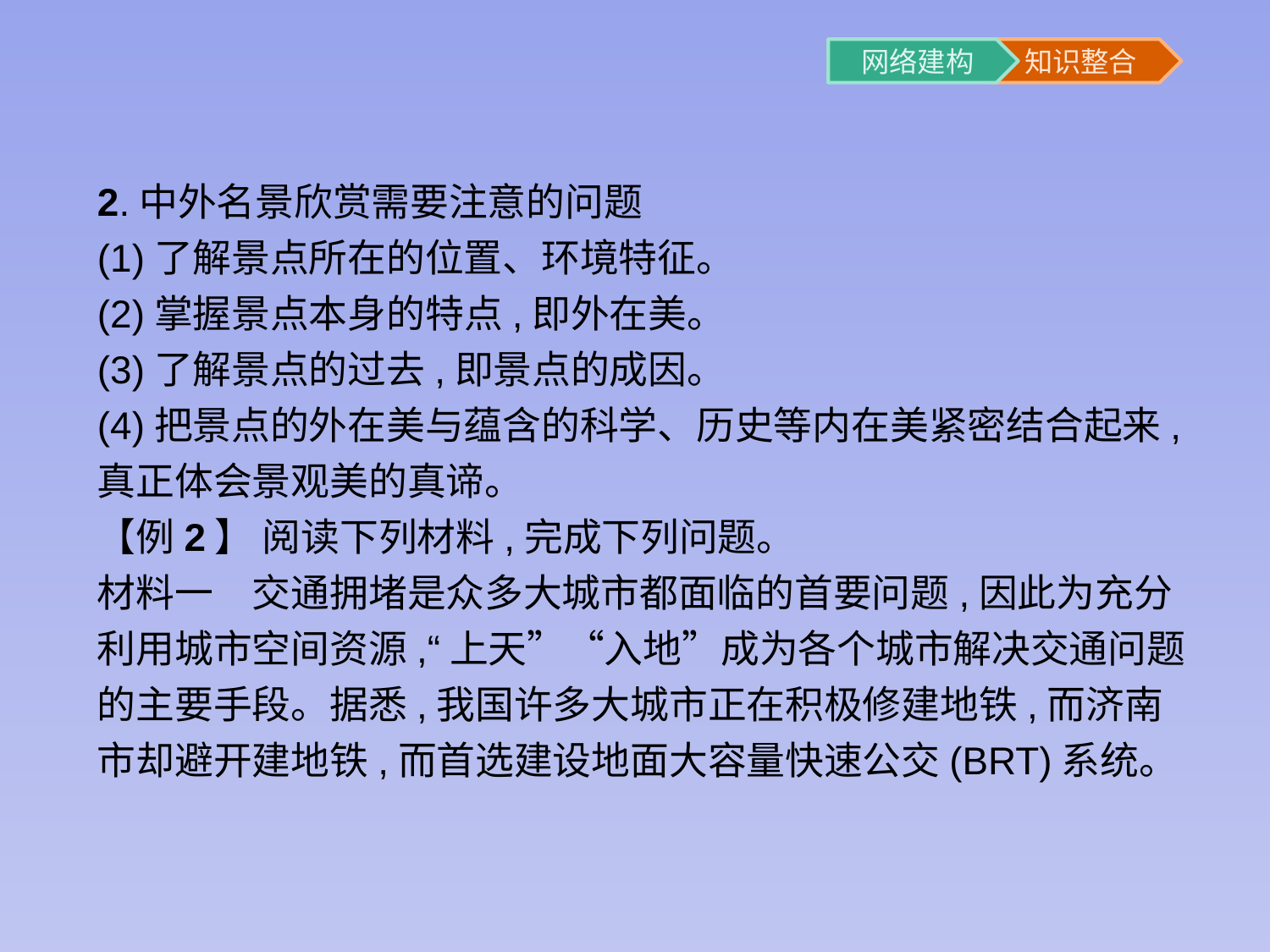

2.中外名景欣赏需要注意的问题
(1)了解景点所在的位置、环境特征。
(2)掌握景点本身的特点,即外在美。
(3)了解景点的过去,即景点的成因。
(4)把景点的外在美与蕴含的科学、历史等内在美紧密结合起来,真正体会景观美的真谛。
【例2】 阅读下列材料,完成下列问题。
材料一　交通拥堵是众多大城市都面临的首要问题,因此为充分利用城市空间资源,“上天”“入地”成为各个城市解决交通问题的主要手段。据悉,我国许多大城市正在积极修建地铁,而济南市却避开建地铁,而首选建设地面大容量快速公交(BRT)系统。